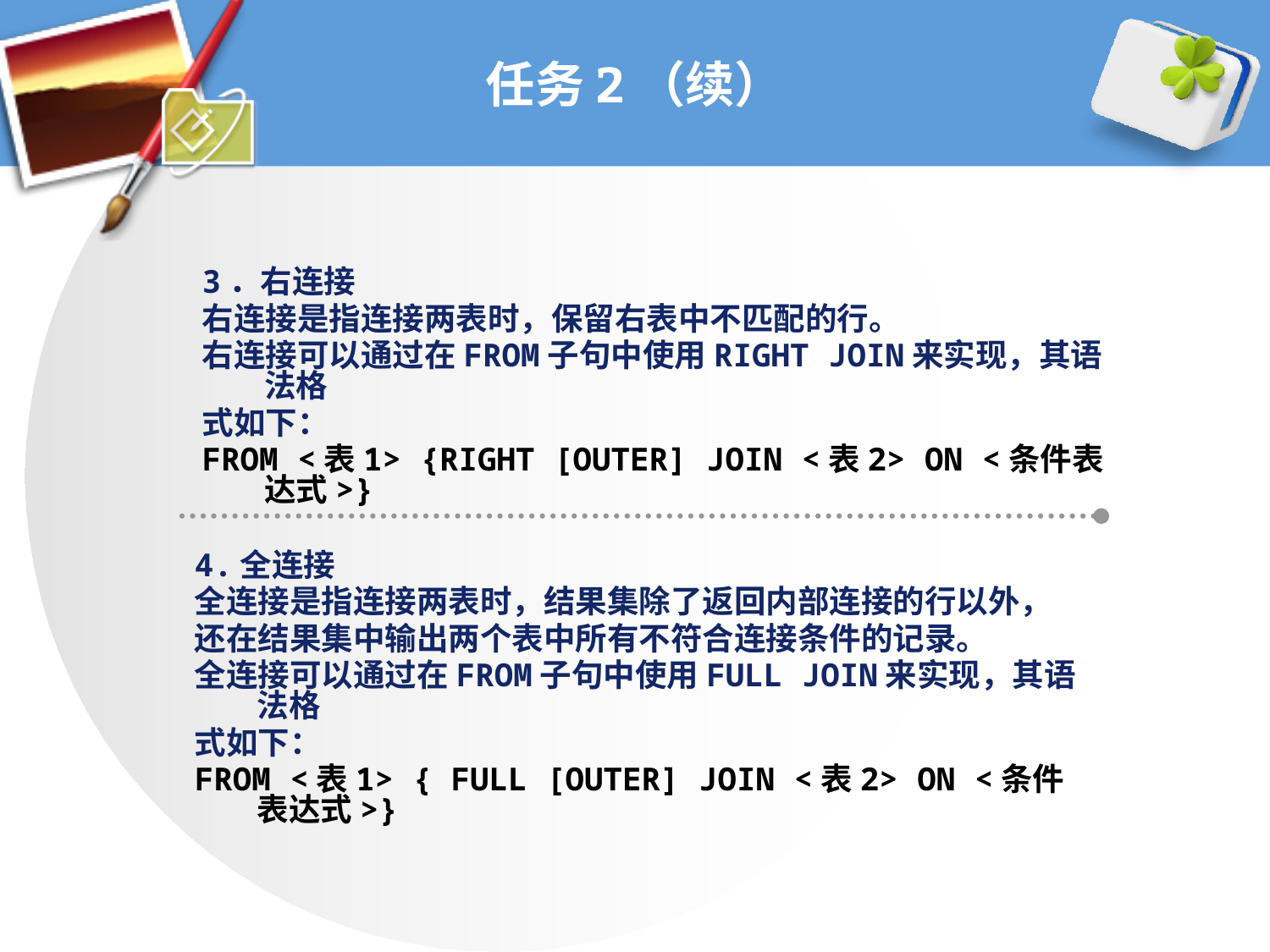

# 任务2（续）
3．右连接
右连接是指连接两表时，保留右表中不匹配的行。
右连接可以通过在FROM子句中使用RIGHT JOIN来实现，其语法格
式如下：
FROM <表1> {RIGHT [OUTER] JOIN <表2> ON <条件表达式>}

4.全连接
全连接是指连接两表时，结果集除了返回内部连接的行以外，
还在结果集中输出两个表中所有不符合连接条件的记录。
全连接可以通过在FROM子句中使用FULL JOIN来实现，其语法格
式如下：
FROM <表1> { FULL [OUTER] JOIN <表2> ON <条件表达式>}